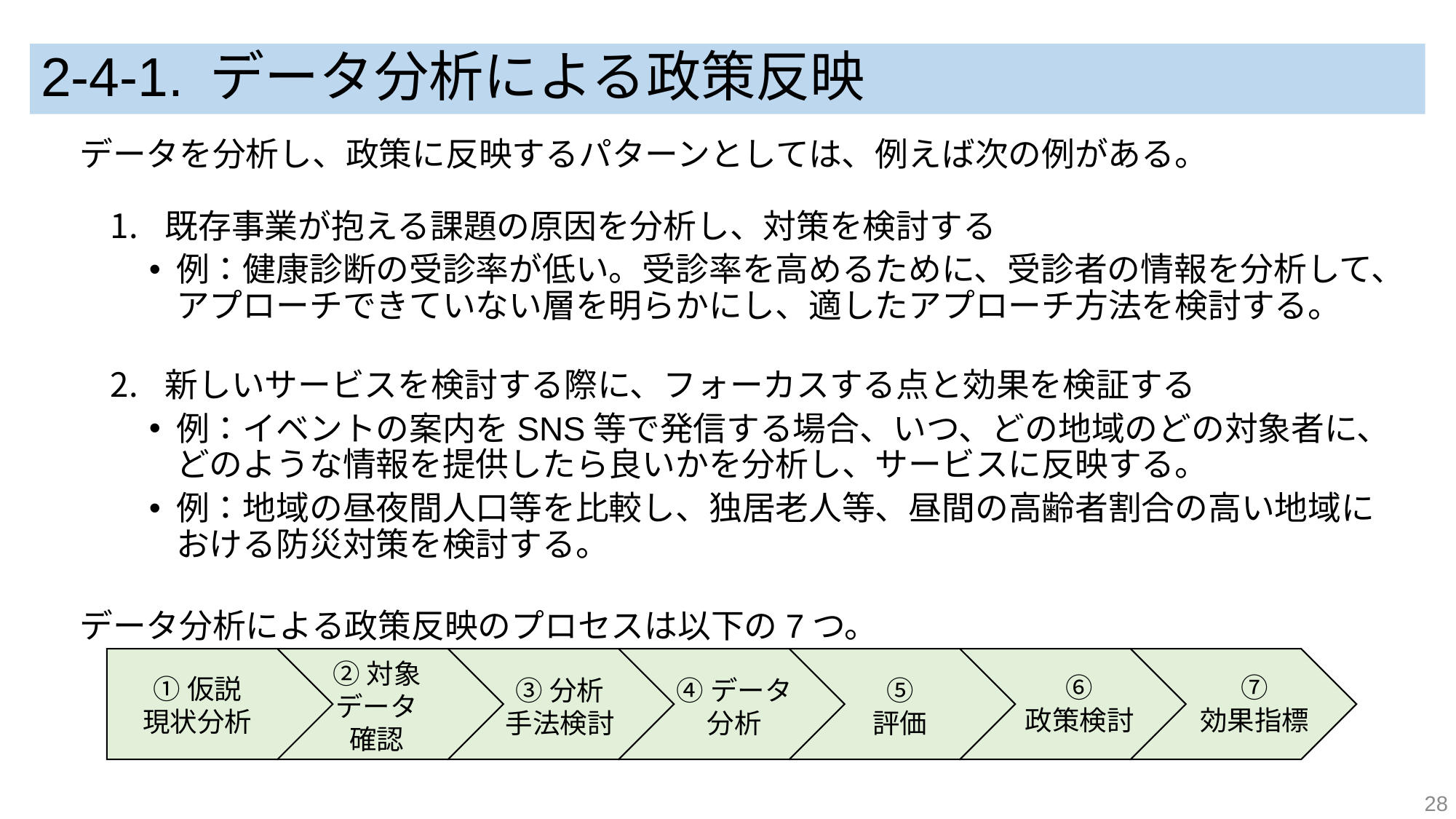

# 2-4-1. データ分析による政策反映
データを分析し、政策に反映するパターンとしては、例えば次の例がある。

既存事業が抱える課題の原因を分析し、対策を検討する
例：健康診断の受診率が低い。受診率を高めるために、受診者の情報を分析して、アプローチできていない層を明らかにし、適したアプローチ方法を検討する。
新しいサービスを検討する際に、フォーカスする点と効果を検証する
例：イベントの案内をSNS等で発信する場合、いつ、どの地域のどの対象者に、どのような情報を提供したら良いかを分析し、サービスに反映する。
例：地域の昼夜間人口等を比較し、独居老人等、昼間の高齢者割合の高い地域における防災対策を検討する。

データ分析による政策反映のプロセスは以下の7つ。

②対象
データ
確認
⑦
効果指標
⑥
政策検討
①仮説
現状分析
⑤
評価
③分析
手法検討
④データ
分析
28